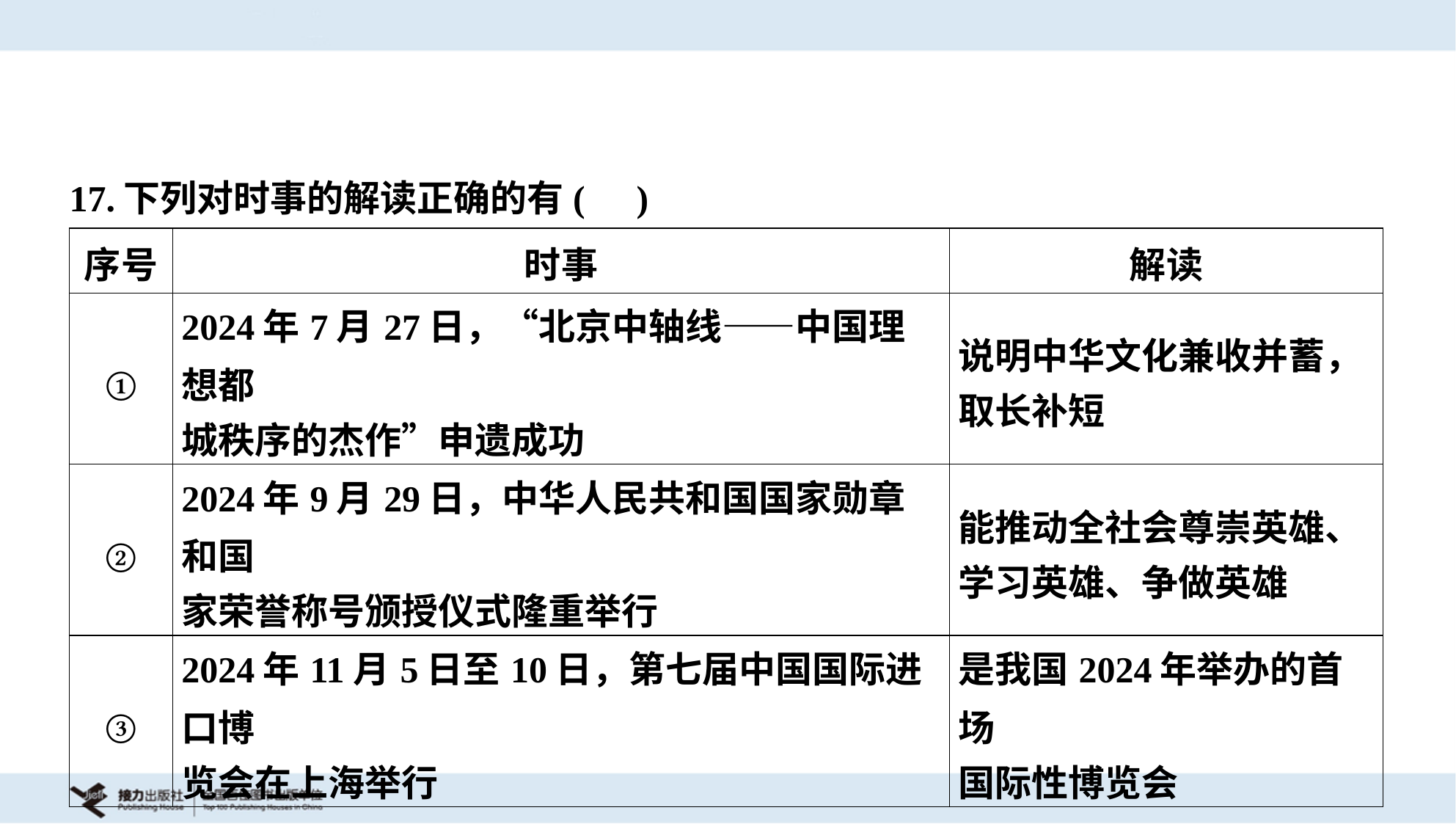

17.下列对时事的解读正确的有(     )
| 序号 | 时事 | 解读 |
| --- | --- | --- |
| ① | 2024年7月27日，“北京中轴线——中国理想都 城秩序的杰作”申遗成功 | 说明中华文化兼收并蓄， 取长补短 |
| ② | 2024年9月29日，中华人民共和国国家勋章和国 家荣誉称号颁授仪式隆重举行 | 能推动全社会尊崇英雄、 学习英雄、争做英雄 |
| ③ | 2024年11月5日至10日，第七届中国国际进口博 览会在上海举行 | 是我国2024年举办的首场 国际性博览会 |